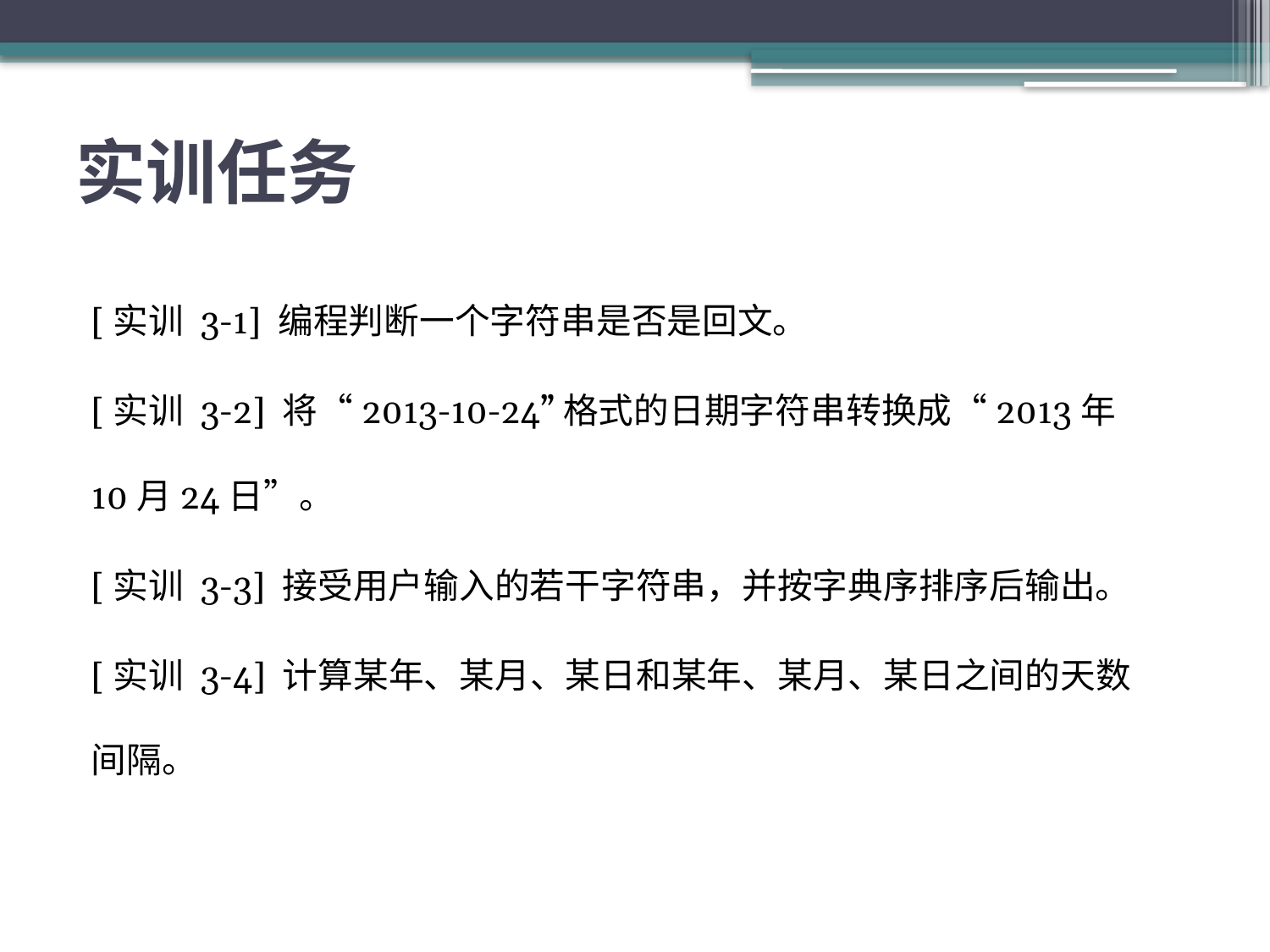

# 实训任务
[实训 3-1] 编程判断一个字符串是否是回文。
[实训 3-2] 将“2013-10-24”格式的日期字符串转换成“2013年10月24日”。
[实训 3-3] 接受用户输入的若干字符串，并按字典序排序后输出。
[实训 3-4] 计算某年、某月、某日和某年、某月、某日之间的天数间隔。